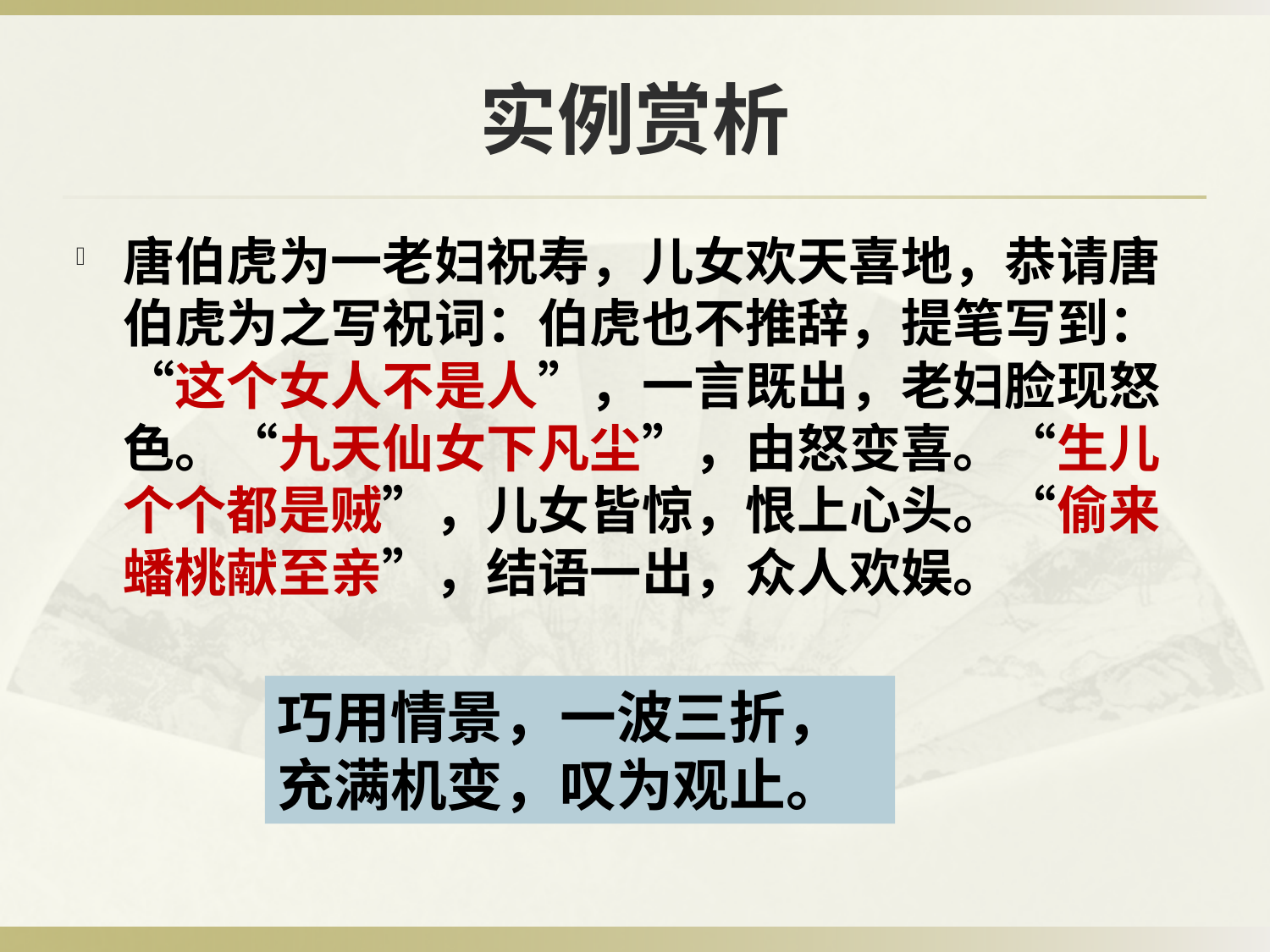

# 实例赏析
唐伯虎为一老妇祝寿，儿女欢天喜地，恭请唐伯虎为之写祝词：伯虎也不推辞，提笔写到：“这个女人不是人”，一言既出，老妇脸现怒色。“九天仙女下凡尘”，由怒变喜。“生儿个个都是贼”，儿女皆惊，恨上心头。“偷来蟠桃献至亲”，结语一出，众人欢娱。
巧用情景，一波三折，
充满机变，叹为观止。